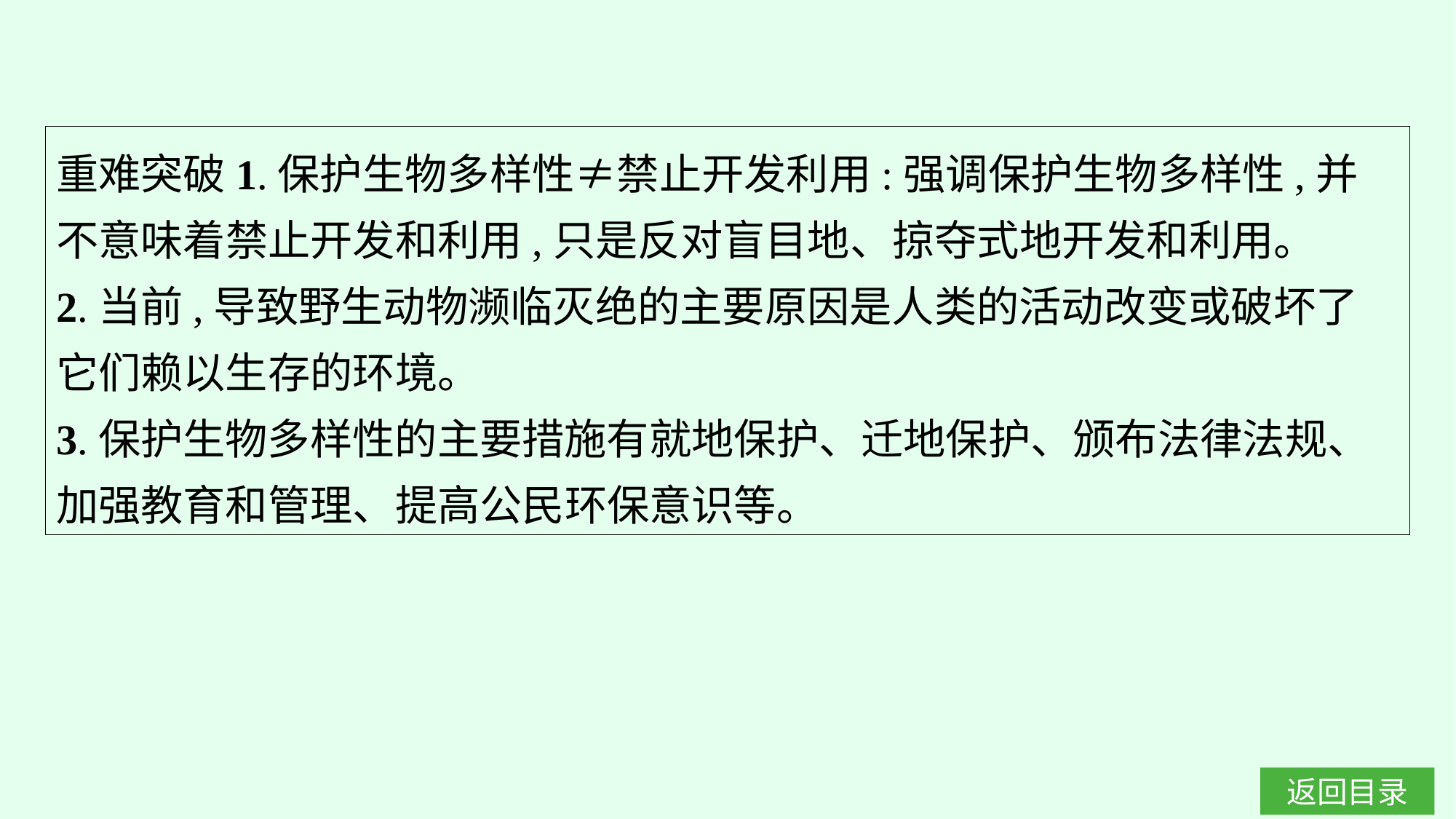

重难突破1.保护生物多样性≠禁止开发利用:强调保护生物多样性,并不意味着禁止开发和利用,只是反对盲目地、掠夺式地开发和利用。
2.当前,导致野生动物濒临灭绝的主要原因是人类的活动改变或破坏了它们赖以生存的环境。
3.保护生物多样性的主要措施有就地保护、迁地保护、颁布法律法规、加强教育和管理、提高公民环保意识等。